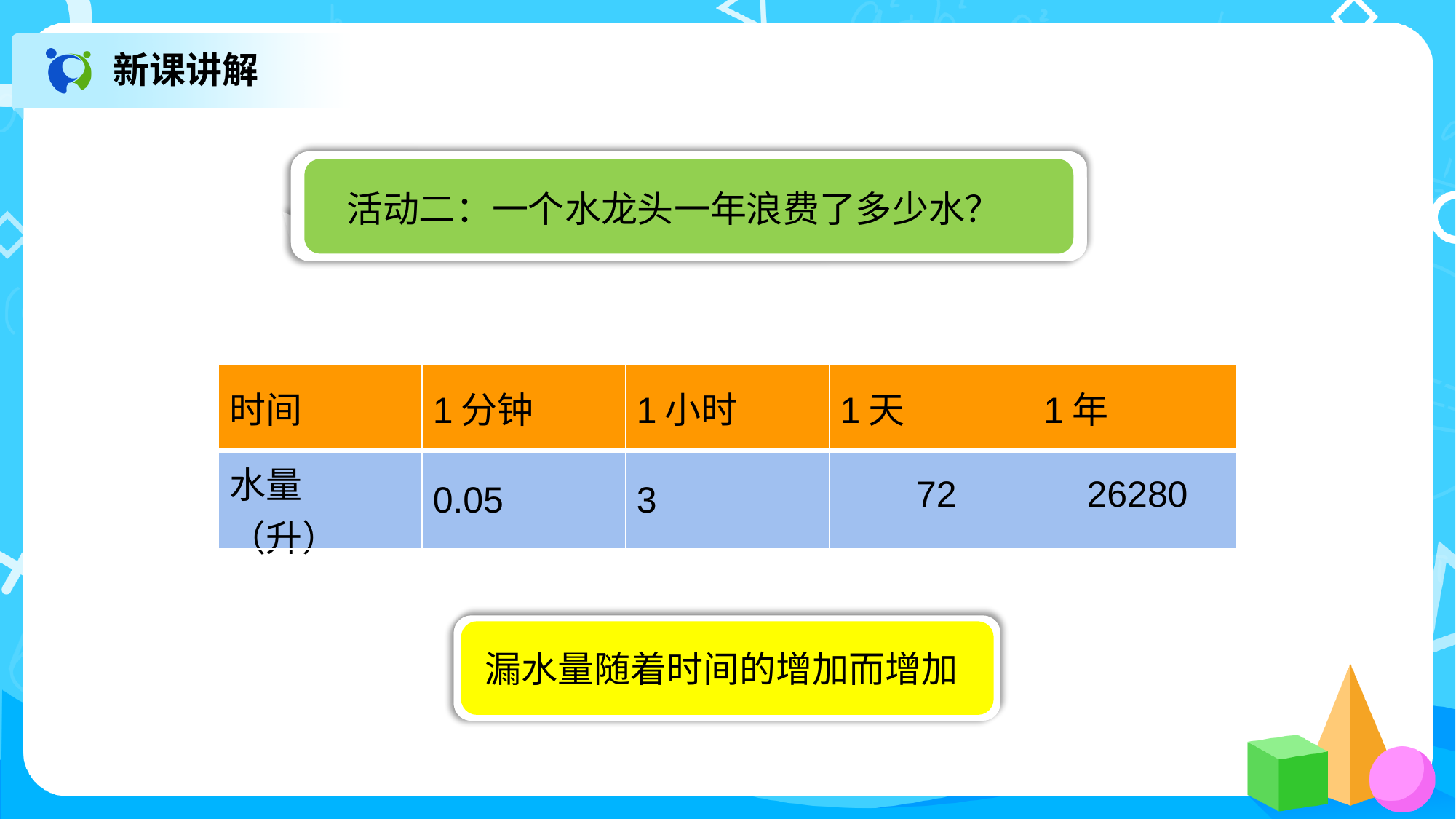

新课讲解

活动二：一个水龙头一年浪费了多少水？
| 时间 | 1分钟 | 1小时 | 1天 | 1年 |
| --- | --- | --- | --- | --- |
| 水量（升） | 0.05 | 3 |  |  |
72
26280

漏水量随着时间的增加而增加